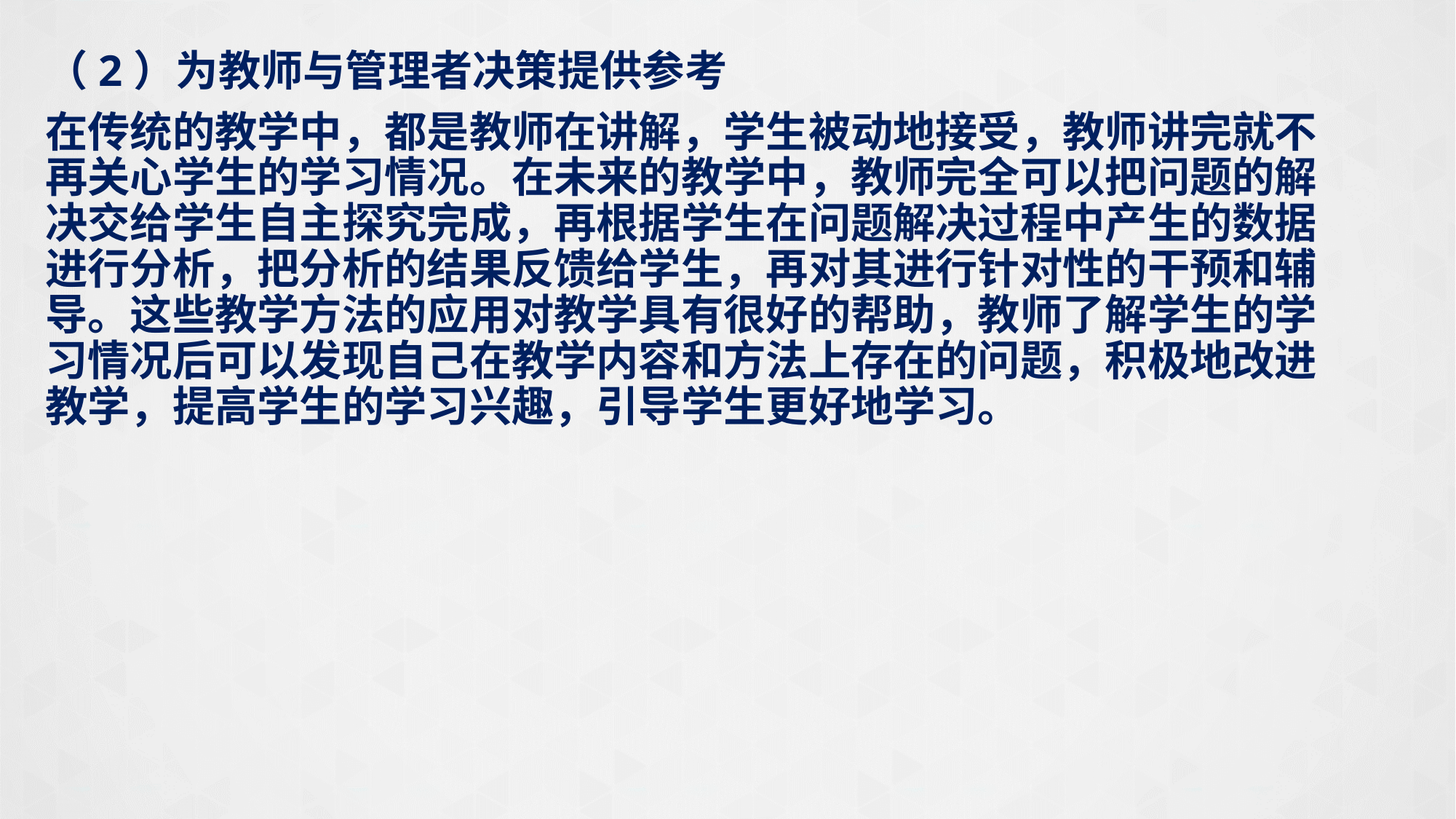

（2）为教师与管理者决策提供参考
在传统的教学中，都是教师在讲解，学生被动地接受，教师讲完就不再关心学生的学习情况。在未来的教学中，教师完全可以把问题的解决交给学生自主探究完成，再根据学生在问题解决过程中产生的数据进行分析，把分析的结果反馈给学生，再对其进行针对性的干预和辅导。这些教学方法的应用对教学具有很好的帮助，教师了解学生的学习情况后可以发现自己在教学内容和方法上存在的问题，积极地改进教学，提高学生的学习兴趣，引导学生更好地学习。